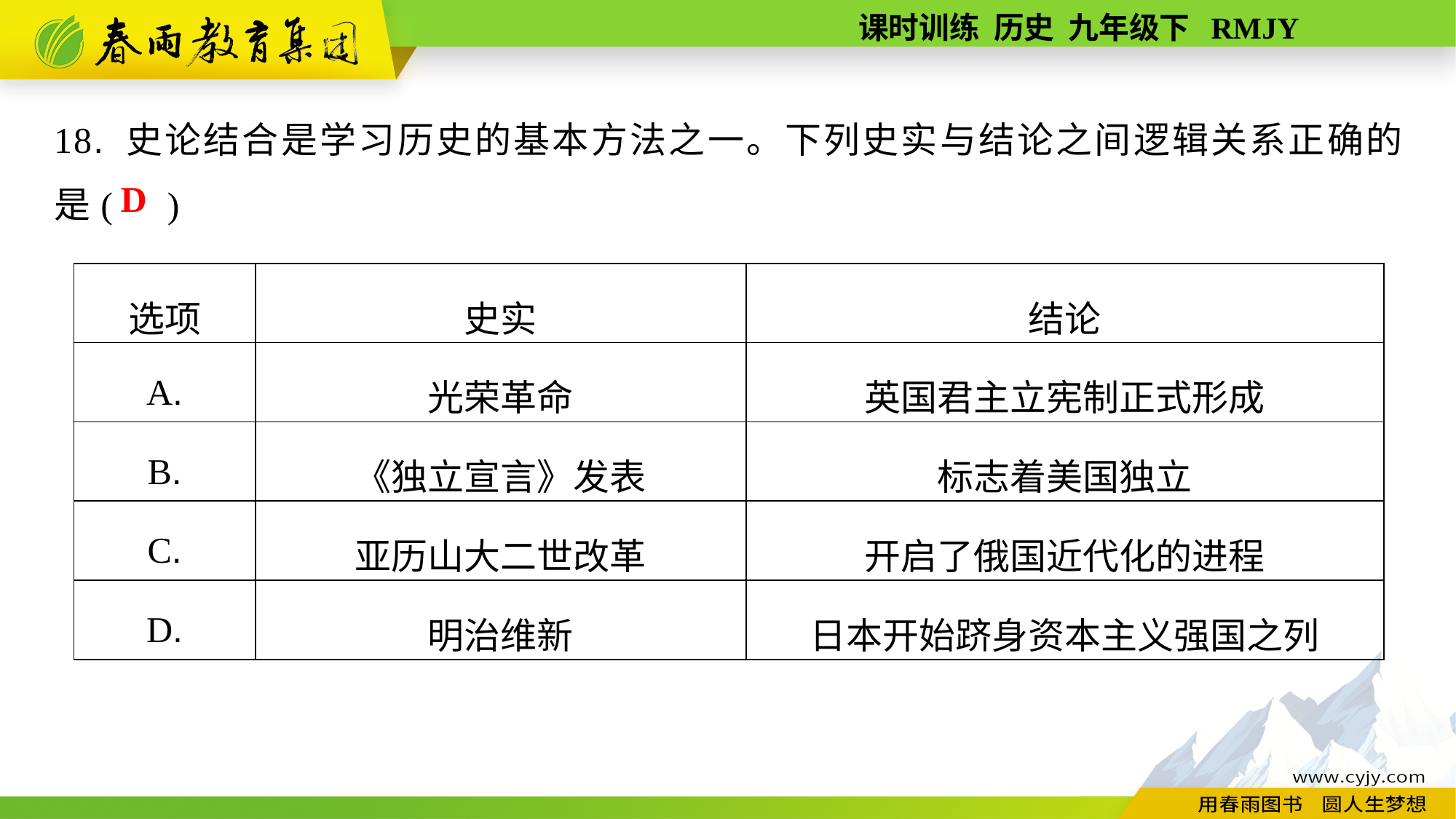

18. 史论结合是学习历史的基本方法之一。下列史实与结论之间逻辑关系正确的是(     )
D
| 选项 | 史实 | 结论 |
| --- | --- | --- |
| A. | 光荣革命 | 英国君主立宪制正式形成 |
| B. | 《独立宣言》发表 | 标志着美国独立 |
| C. | 亚历山大二世改革 | 开启了俄国近代化的进程 |
| D. | 明治维新 | 日本开始跻身资本主义强国之列 |